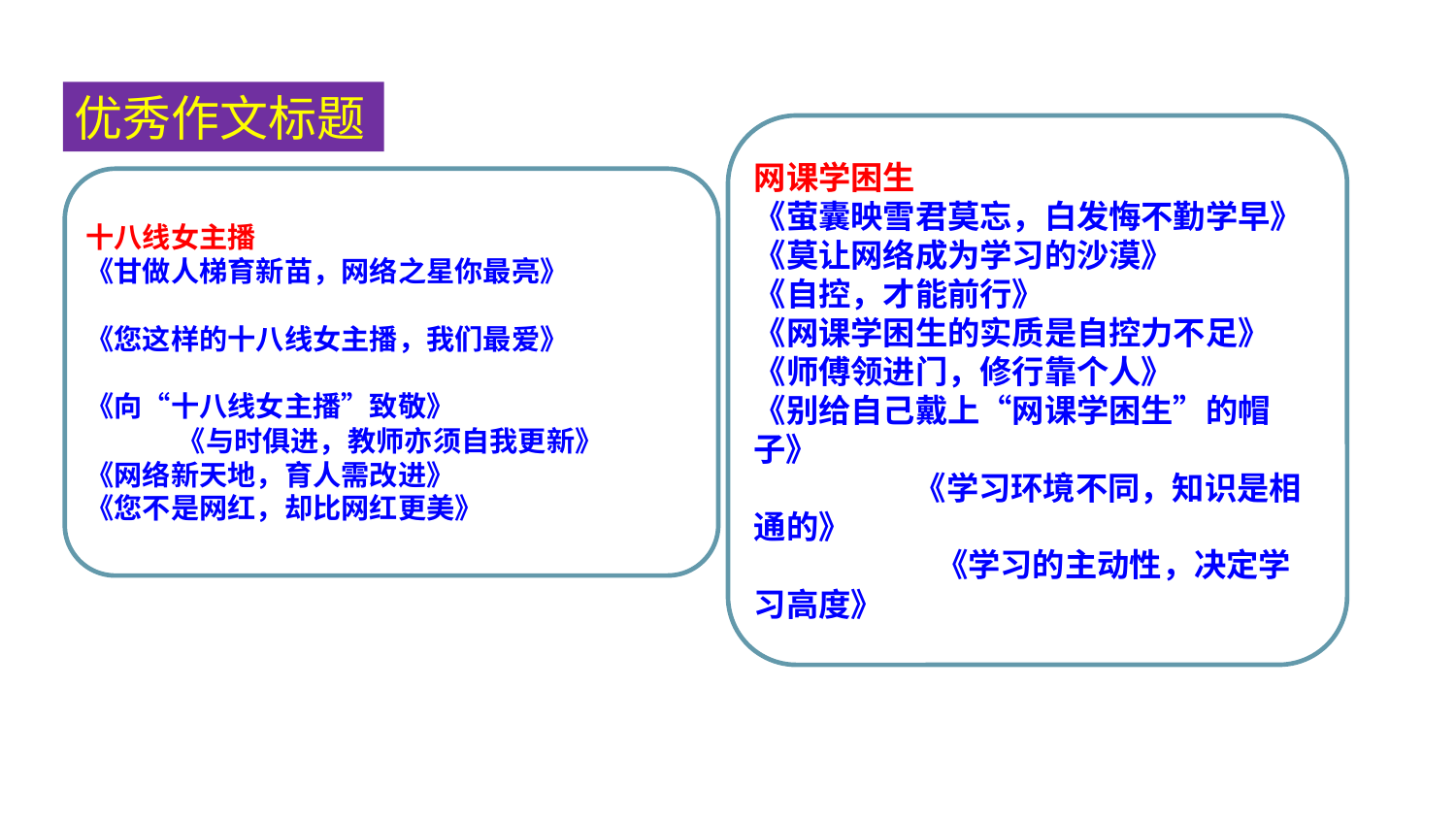

优秀作文标题
网课学困生
《萤囊映雪君莫忘，白发悔不勤学早》
《莫让网络成为学习的沙漠》
《自控，才能前行》
《网课学困生的实质是自控力不足》
《师傅领进门，修行靠个人》
《别给自己戴上“网课学困生”的帽子》                                                                                            《学习环境不同，知识是相通的》                                                                                          《学习的主动性，决定学习高度》
十八线女主播
《甘做人梯育新苗，网络之星你最亮》
《您这样的十八线女主播，我们最爱》
《向“十八线女主播”致敬》                                                    《与时俱进，教师亦须自我更新》
《网络新天地，育人需改进》
《您不是网红，却比网红更美》